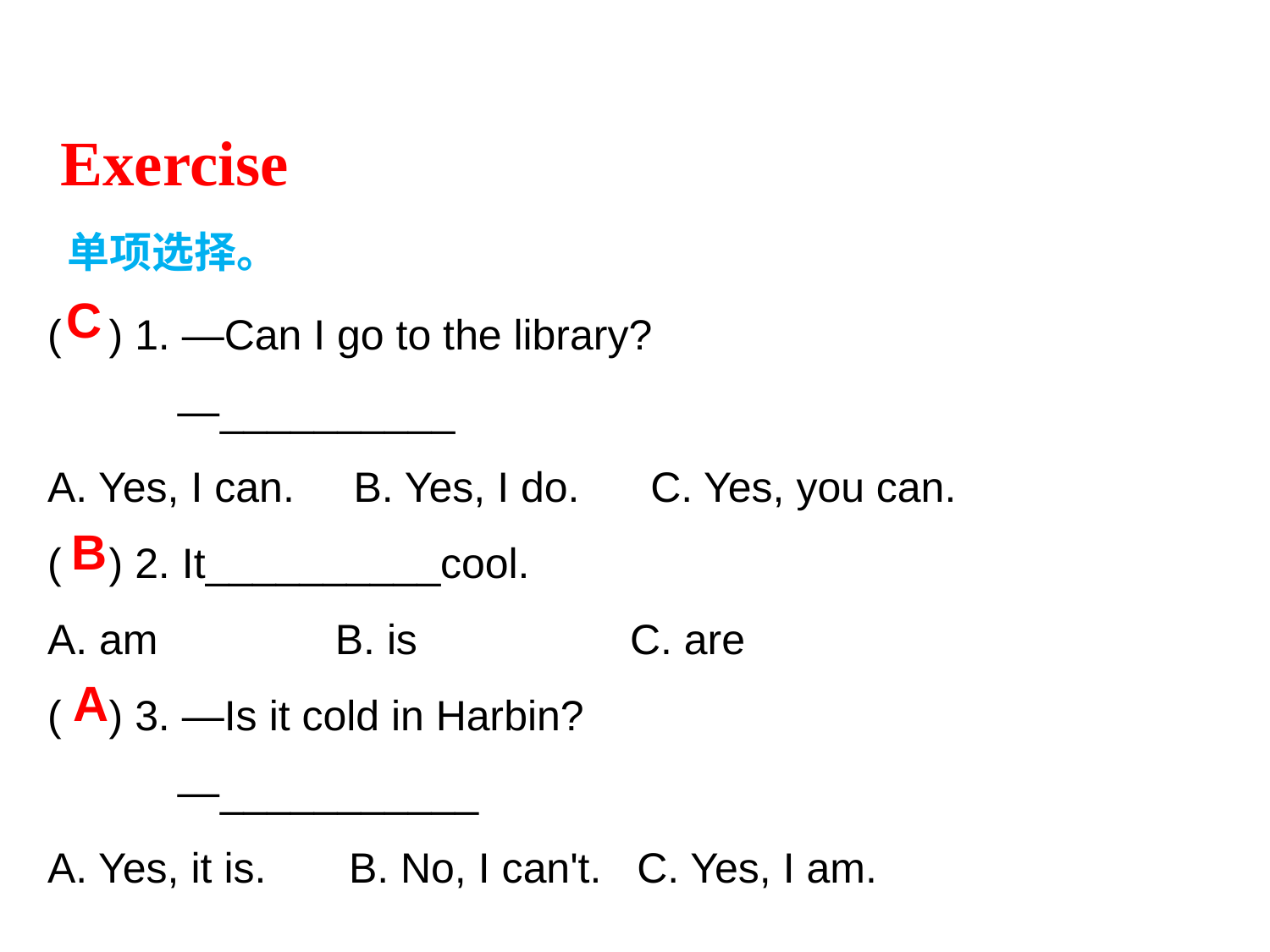

Exercise
单项选择。
(    ) 1. —Can I go to the library?
           —__________
A. Yes, I can.     B. Yes, I do.      C. Yes, you can.
(    ) 2. It__________cool.
A. am               B. is                  C. are
(    ) 3. —Is it cold in Harbin?
           —___________
A. Yes, it is.       B. No, I can't.   C. Yes, I am.
C
B
A